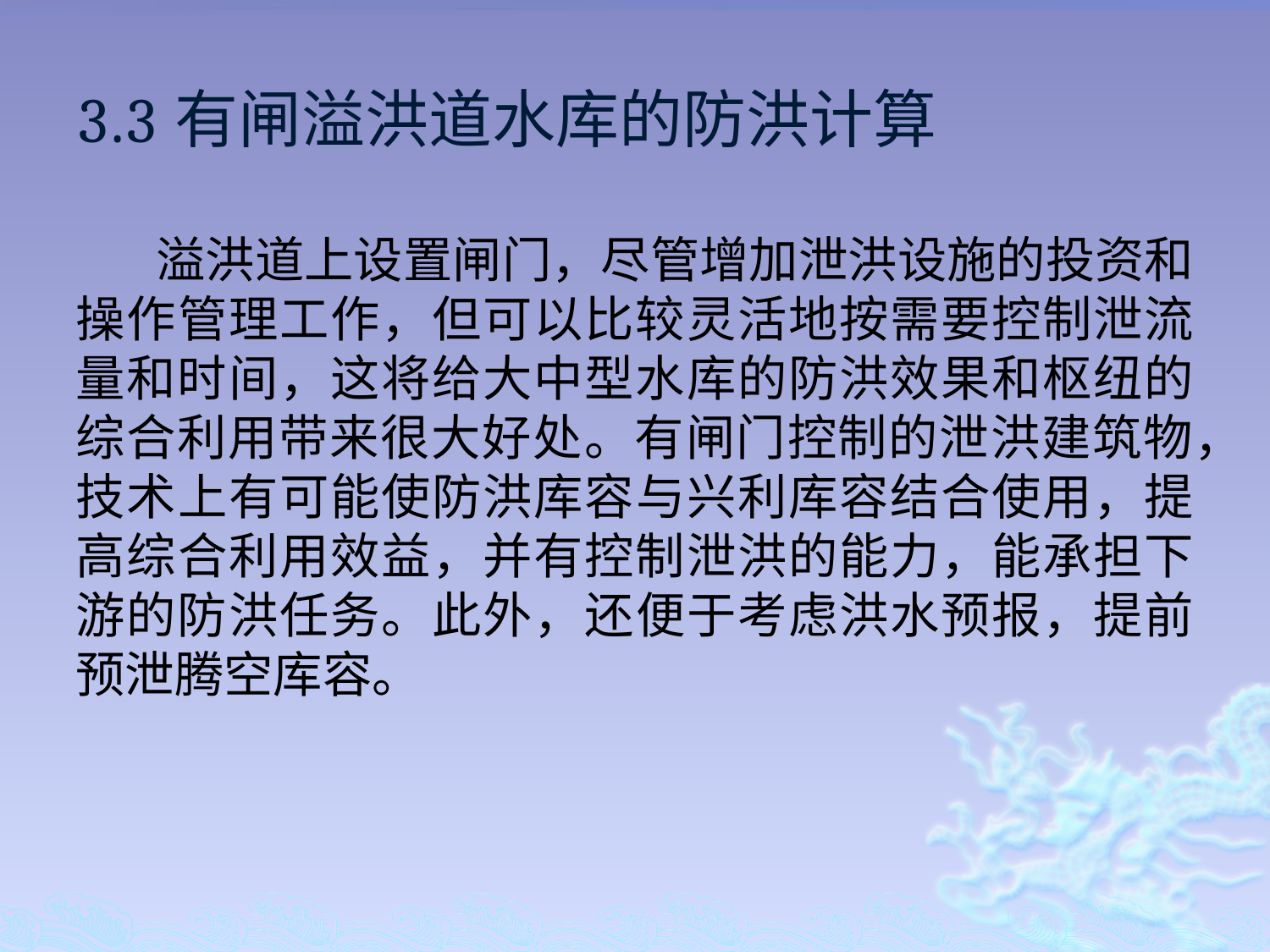

# 3.3有闸溢洪道水库的防洪计算
溢洪道上设置闸门，尽管增加泄洪设施的投资和操作管理工作，但可以比较灵活地按需要控制泄流量和时间，这将给大中型水库的防洪效果和枢纽的综合利用带来很大好处。有闸门控制的泄洪建筑物，技术上有可能使防洪库容与兴利库容结合使用，提高综合利用效益，并有控制泄洪的能力，能承担下游的防洪任务。此外，还便于考虑洪水预报，提前预泄腾空库容。